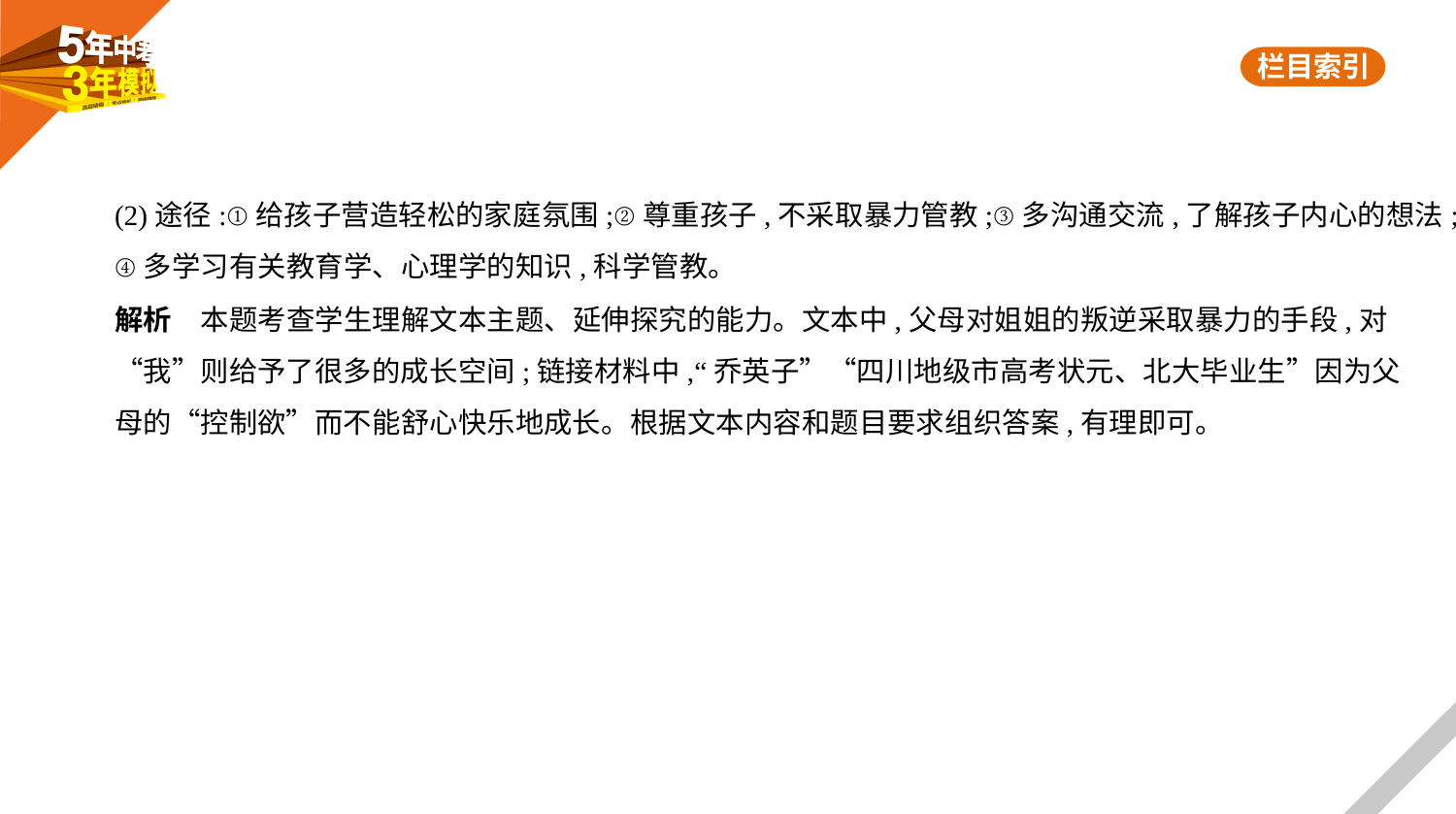

(2)途径:①给孩子营造轻松的家庭氛围;②尊重孩子,不采取暴力管教;③多沟通交流,了解孩子内心的想法;
④多学习有关教育学、心理学的知识,科学管教。
解析　本题考查学生理解文本主题、延伸探究的能力。文本中,父母对姐姐的叛逆采取暴力的手段,对
“我”则给予了很多的成长空间;链接材料中,“乔英子”“四川地级市高考状元、北大毕业生”因为父
母的“控制欲”而不能舒心快乐地成长。根据文本内容和题目要求组织答案,有理即可。